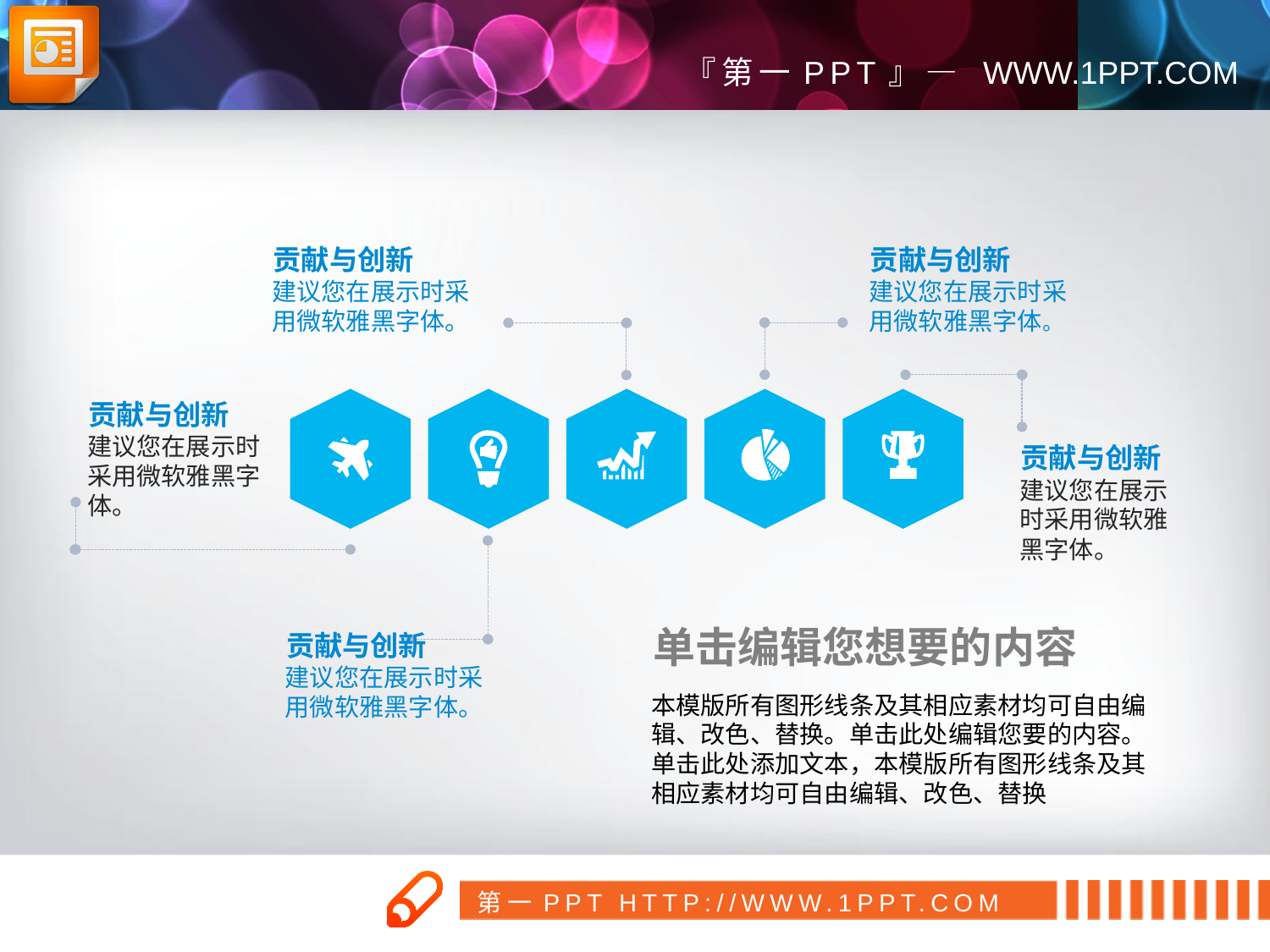

贡献与创新
建议您在展示时采用微软雅黑字体。

贡献与创新
建议您在展示时采用微软雅黑字体。
贡献与创新

建议您在展示时采用微软雅黑字体。

贡献与创新

建议您在展示时采用微软雅黑字体。
单击编辑您想要的内容
贡献与创新
建议您在展示时采用微软雅黑字体。
本模版所有图形线条及其相应素材均可自由编辑、改色、替换。单击此处编辑您要的内容。单击此处添加文本，本模版所有图形线条及其相应素材均可自由编辑、改色、替换